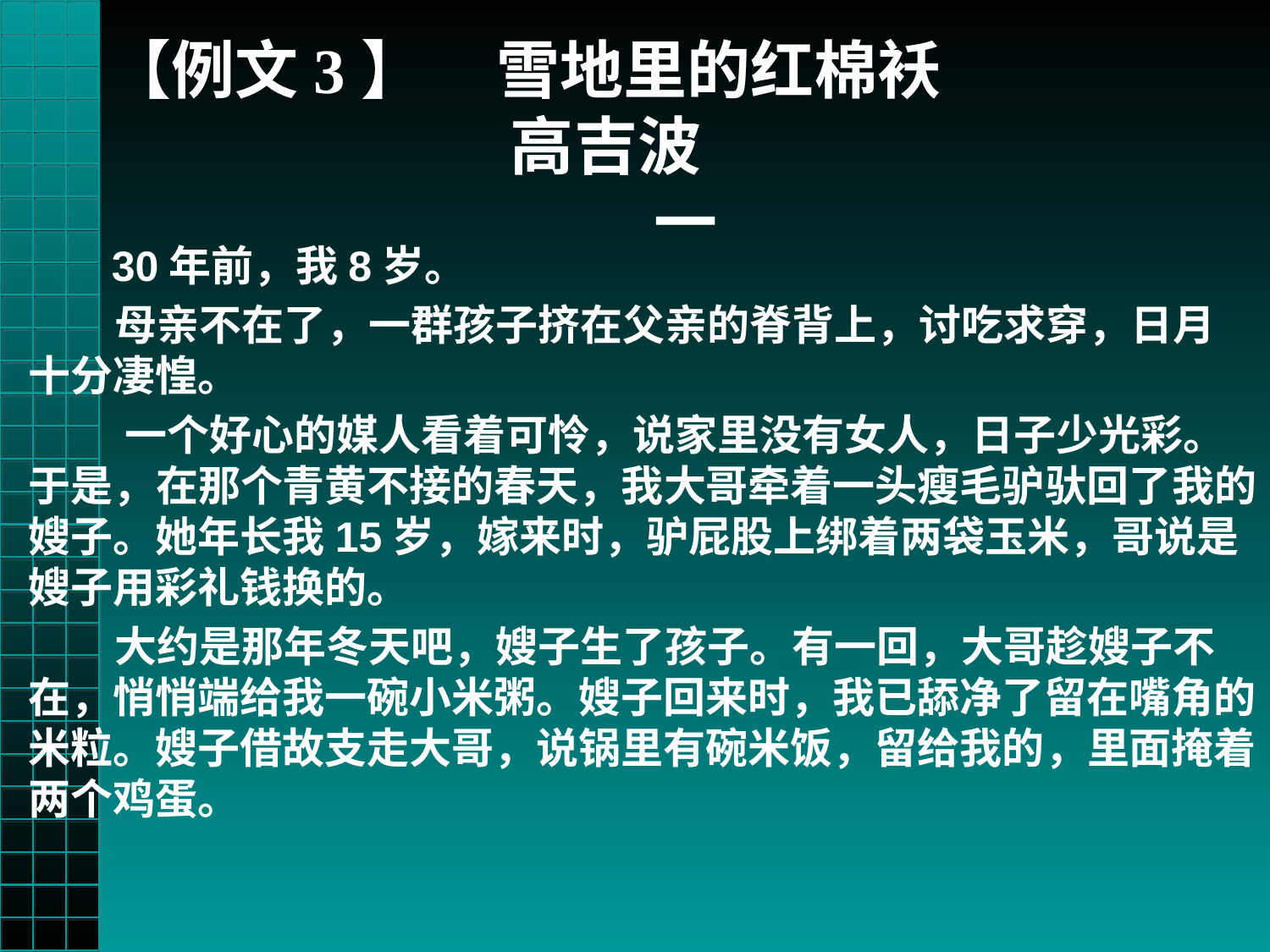

# 【例文3】     雪地里的红棉袄 高吉波 一
       30年前，我8岁。
        母亲不在了，一群孩子挤在父亲的脊背上，讨吃求穿，日月十分凄惶。
         一个好心的媒人看着可怜，说家里没有女人，日子少光彩。于是，在那个青黄不接的春天，我大哥牵着一头瘦毛驴驮回了我的嫂子。她年长我15岁，嫁来时，驴屁股上绑着两袋玉米，哥说是嫂子用彩礼钱换的。
        大约是那年冬天吧，嫂子生了孩子。有一回，大哥趁嫂子不在，悄悄端给我一碗小米粥。嫂子回来时，我已舔净了留在嘴角的米粒。嫂子借故支走大哥，说锅里有碗米饭，留给我的，里面掩着两个鸡蛋。